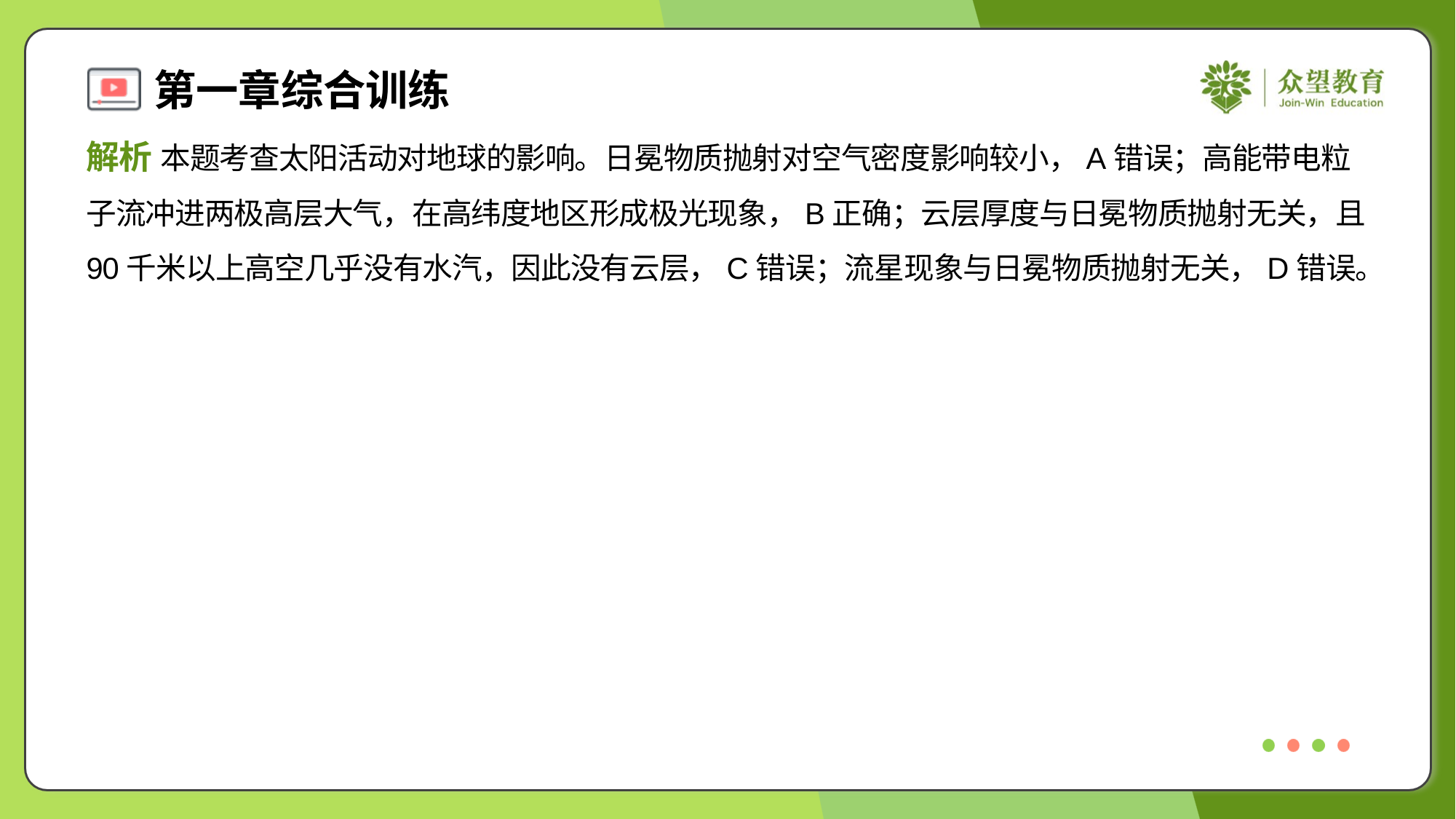

解析 本题考查太阳活动对地球的影响。日冕物质抛射对空气密度影响较小，A错误；高能带电粒
子流冲进两极高层大气，在高纬度地区形成极光现象，B正确；云层厚度与日冕物质抛射无关，且
90千米以上高空几乎没有水汽，因此没有云层，C错误；流星现象与日冕物质抛射无关，D错误。